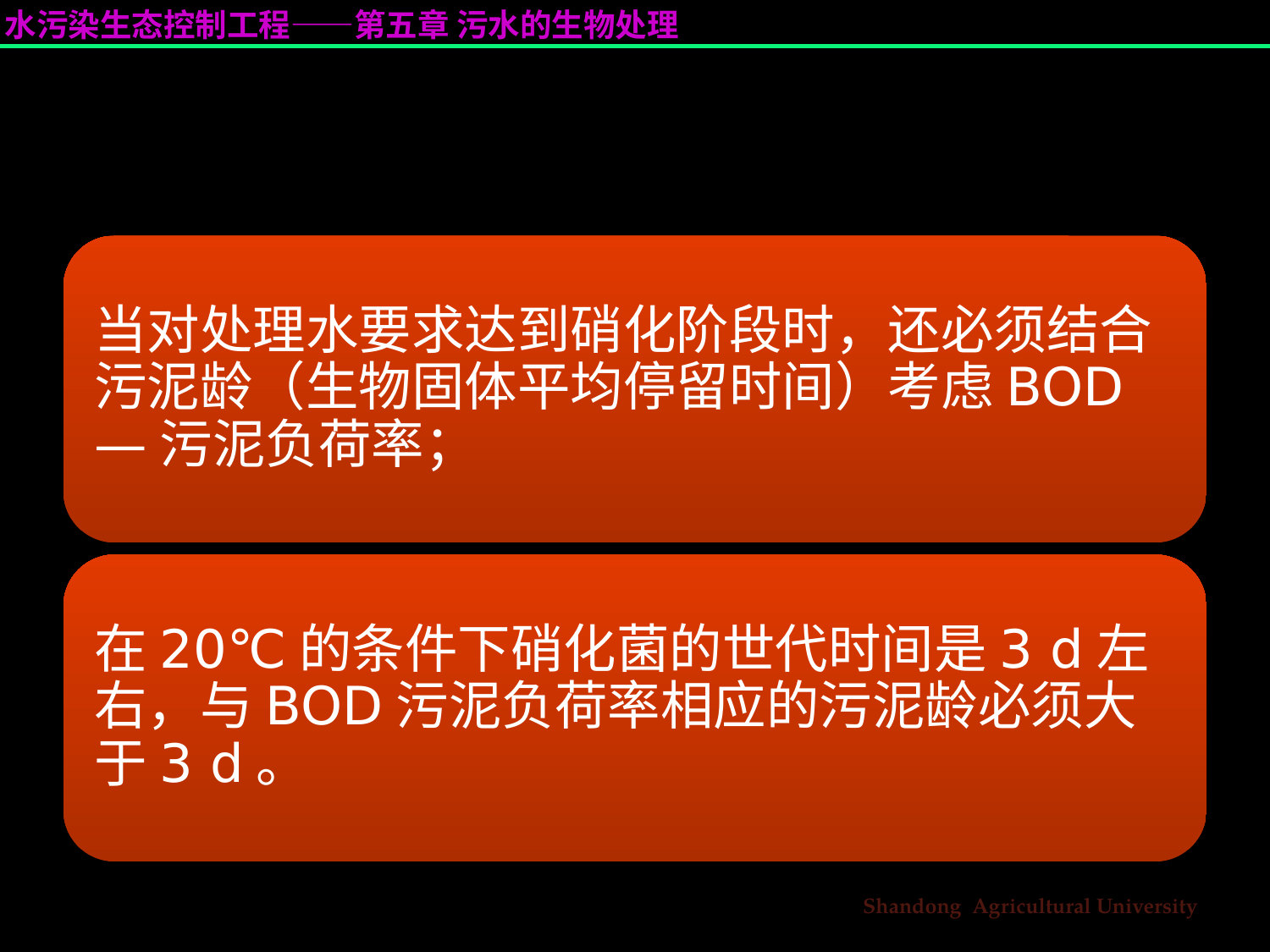

#
当对处理水要求达到硝化阶段时，还必须结合污泥龄（生物固体平均停留时间）考虑BOD—污泥负荷率；
在20℃的条件下硝化菌的世代时间是3 d左右，与BOD污泥负荷率相应的污泥龄必须大于3 d。